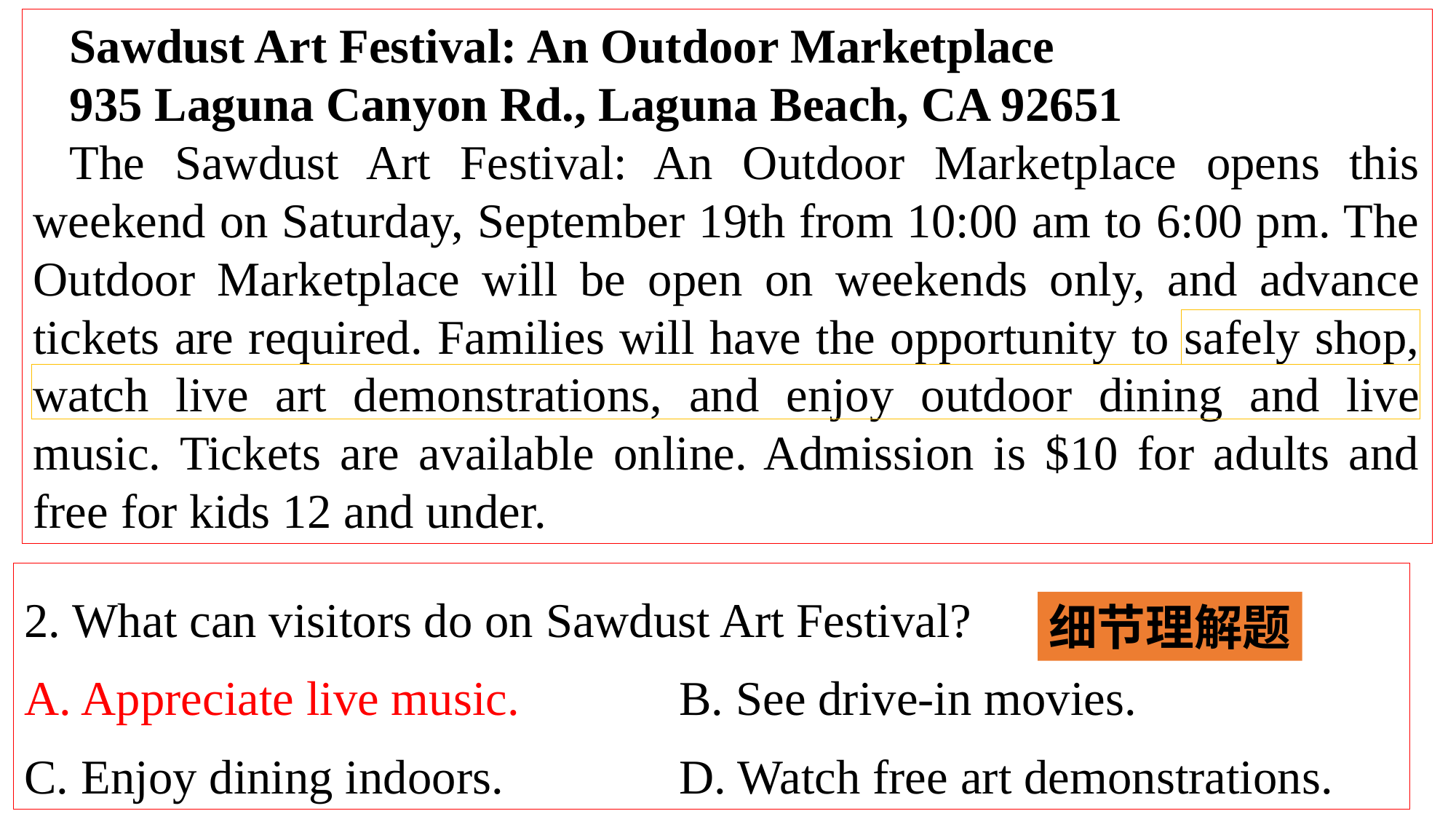

Sawdust Art Festival: An Outdoor Marketplace
935 Laguna Canyon Rd., Laguna Beach, CA 92651
The Sawdust Art Festival: An Outdoor Marketplace opens this weekend on Saturday, September 19th from 10:00 am to 6:00 pm. The Outdoor Marketplace will be open on weekends only, and advance tickets are required. Families will have the opportunity to safely shop, watch live art demonstrations, and enjoy outdoor dining and live music. Tickets are available online. Admission is $10 for adults and free for kids 12 and under.

2. What can visitors do on Sawdust Art Festival?
A. Appreciate live music.        	B. See drive-in movies.
C. Enjoy dining indoors.         	D. Watch free art demonstrations.
细节理解题